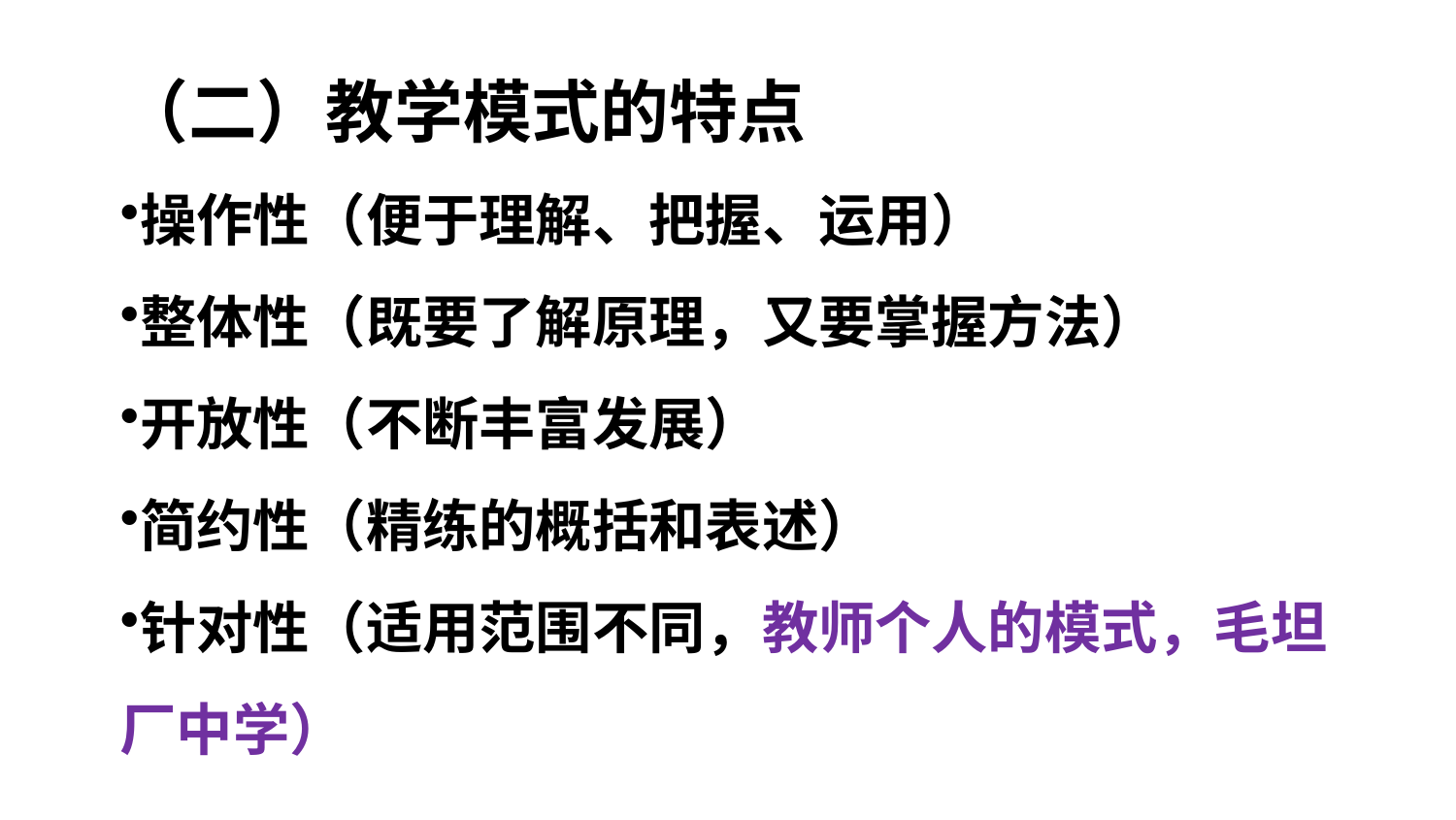

（二）教学模式的特点
操作性（便于理解、把握、运用）
整体性（既要了解原理，又要掌握方法）
开放性（不断丰富发展）
简约性（精练的概括和表述）
针对性（适用范围不同，教师个人的模式，毛坦厂中学）